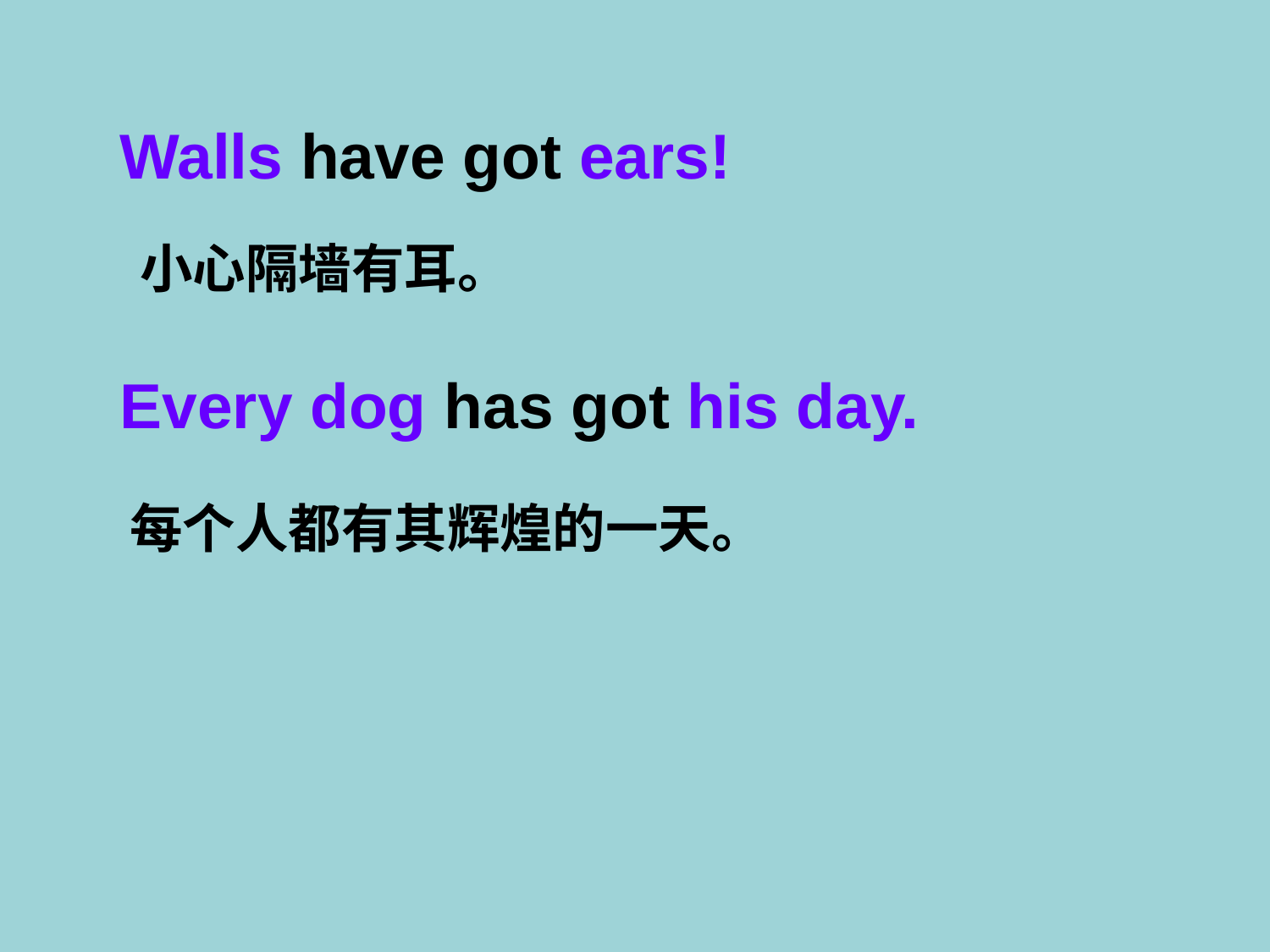

Walls have got ears!
小心隔墙有耳。
Every dog has got his day.
每个人都有其辉煌的一天。